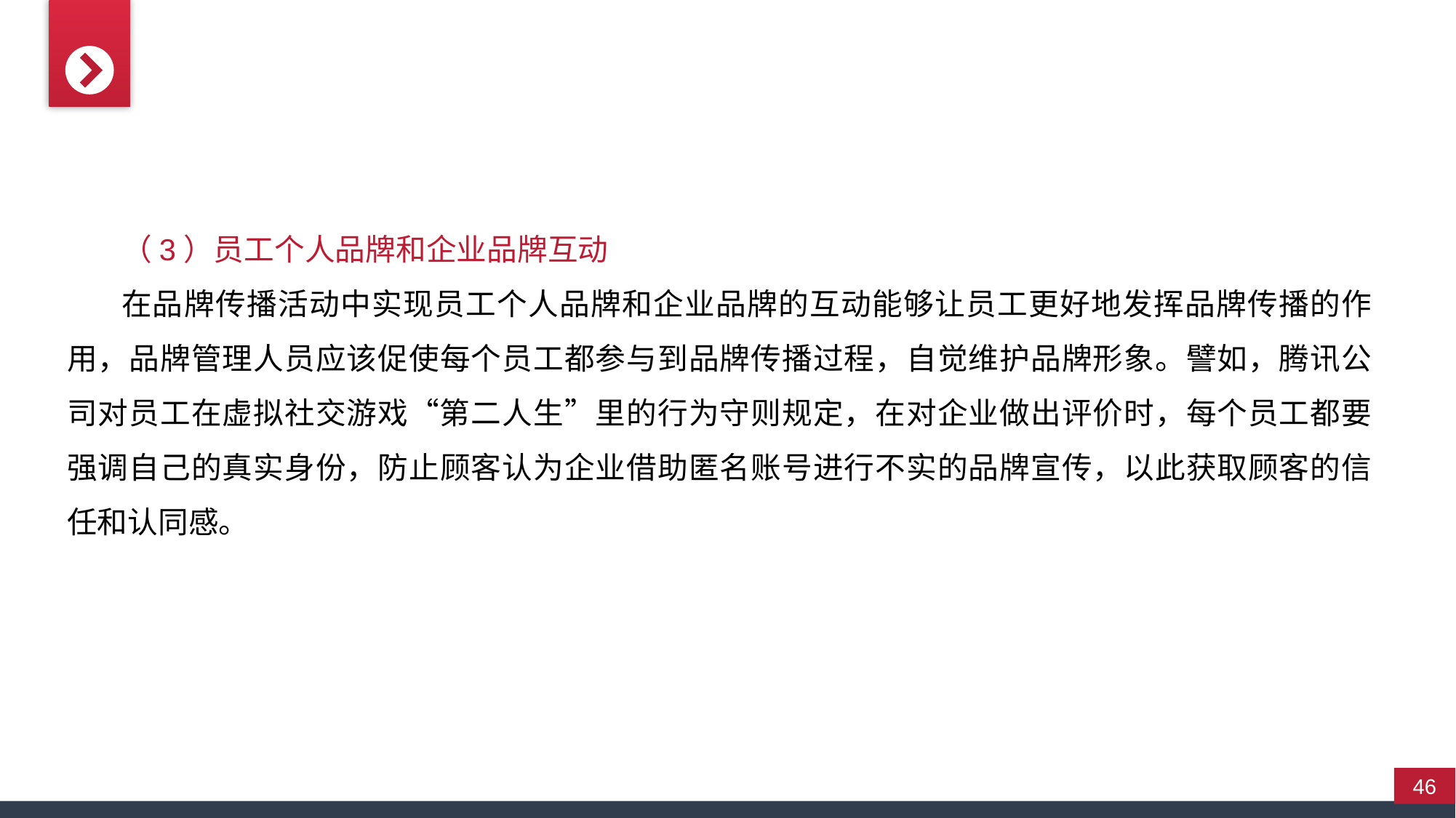

（3）员工个人品牌和企业品牌互动
在品牌传播活动中实现员工个人品牌和企业品牌的互动能够让员工更好地发挥品牌传播的作用，品牌管理人员应该促使每个员工都参与到品牌传播过程，自觉维护品牌形象。譬如，腾讯公司对员工在虚拟社交游戏“第二人生”里的行为守则规定，在对企业做出评价时，每个员工都要强调自己的真实身份，防止顾客认为企业借助匿名账号进行不实的品牌宣传，以此获取顾客的信任和认同感。